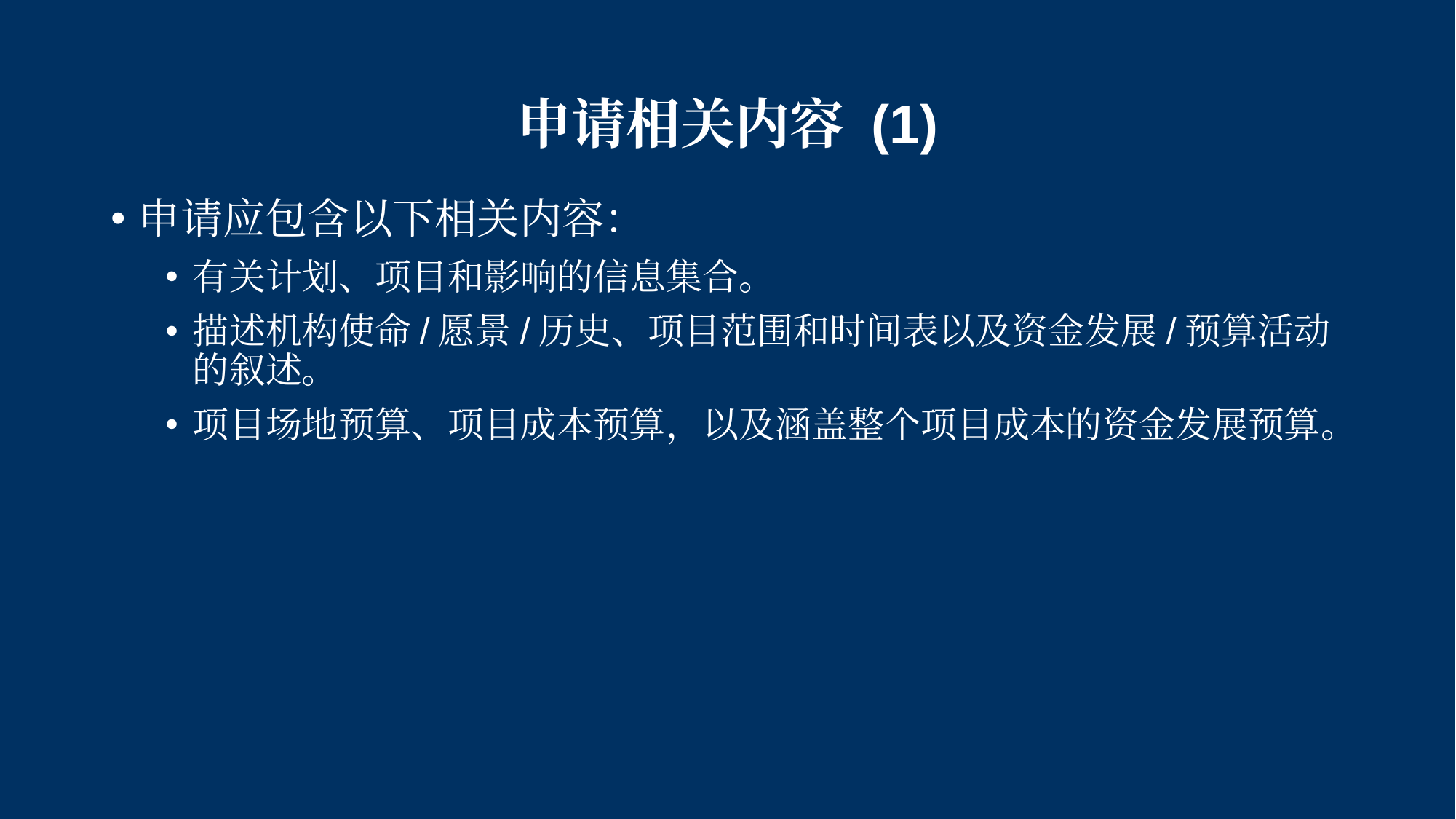

# 申请相关内容 (1)
申请应包含以下相关内容：
有关计划、项目和影响的信息集合。
描述机构使命/愿景/历史、项目范围和时间表以及资金发展/预算活动的叙述。
项目场地预算、项目成本预算，以及涵盖整个项目成本的资金发展预算。